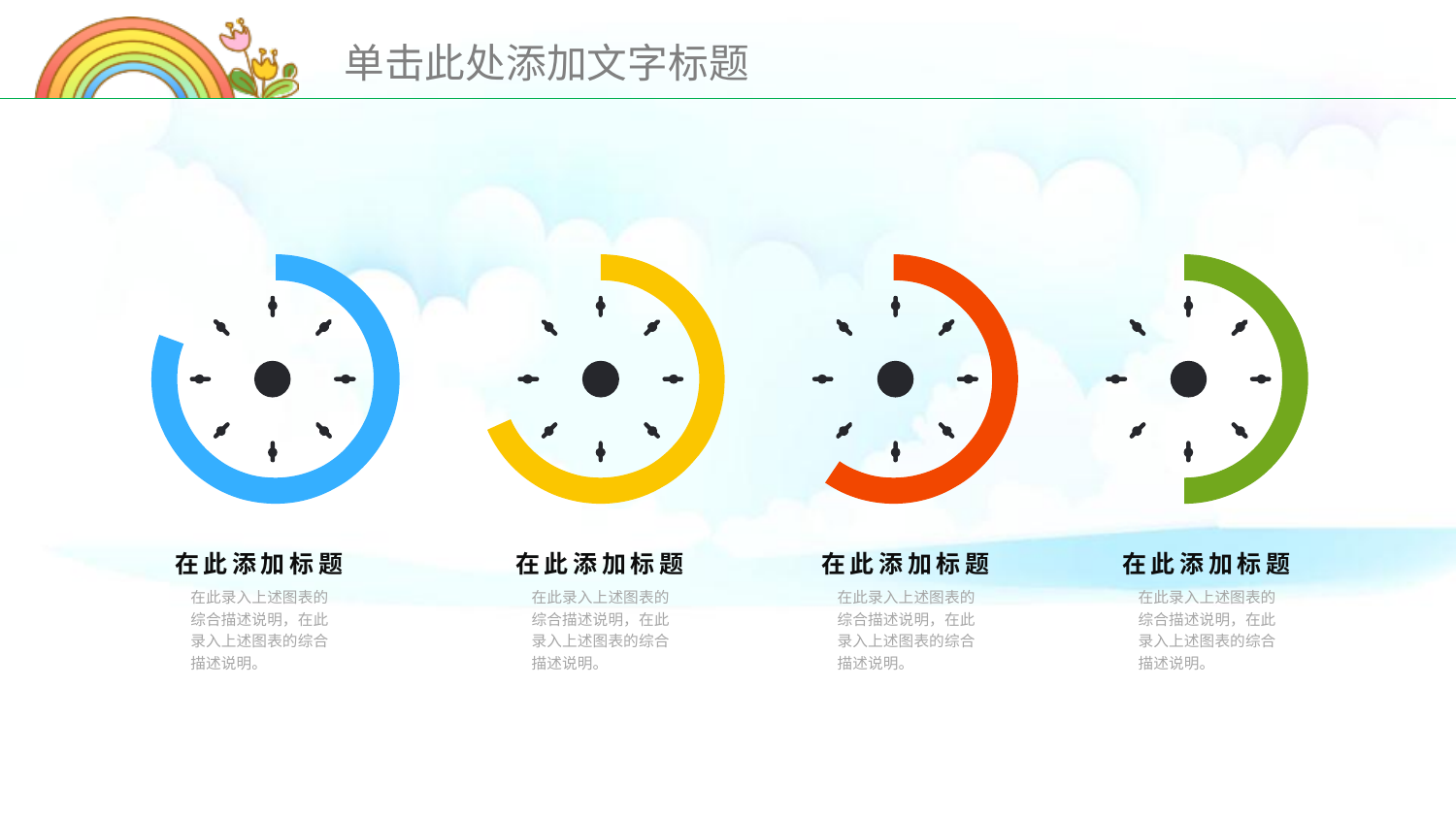

在此添加标题
在此录入上述图表的综合描述说明，在此录入上述图表的综合描述说明。

在此添加标题
在此录入上述图表的综合描述说明，在此录入上述图表的综合描述说明。

在此添加标题
在此录入上述图表的综合描述说明，在此录入上述图表的综合描述说明。

在此添加标题
在此录入上述图表的综合描述说明，在此录入上述图表的综合描述说明。